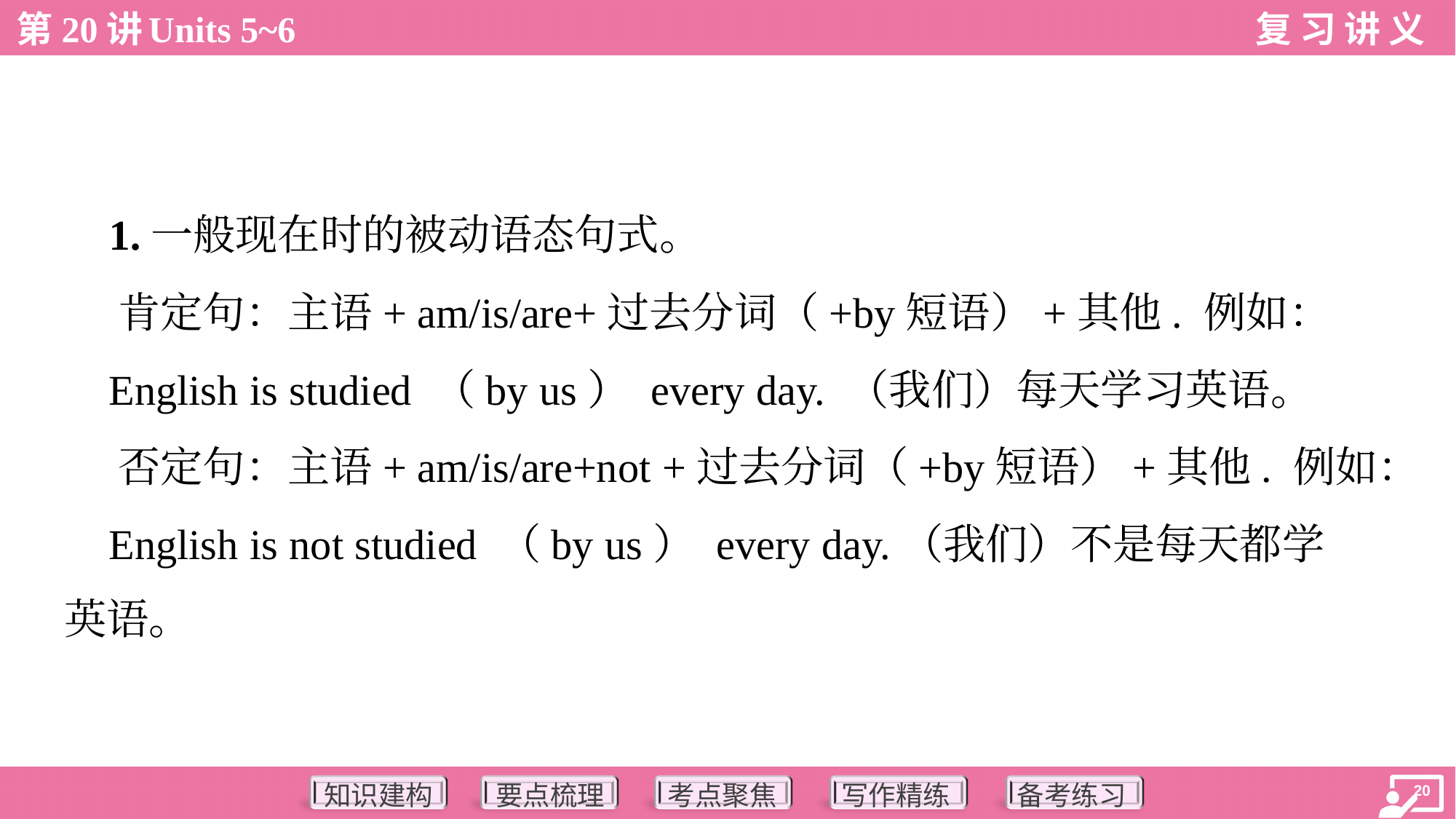

1.一般现在时的被动语态句式。
    肯定句：主语+ am/is/are+过去分词（+by短语）+其他. 例如：
    English is studied （by us） every day. （我们）每天学习英语。
    否定句：主语+ am/is/are+not +过去分词（+by短语）+其他. 例如：
    English is not studied （by us） every day.（我们）不是每天都学
英语。